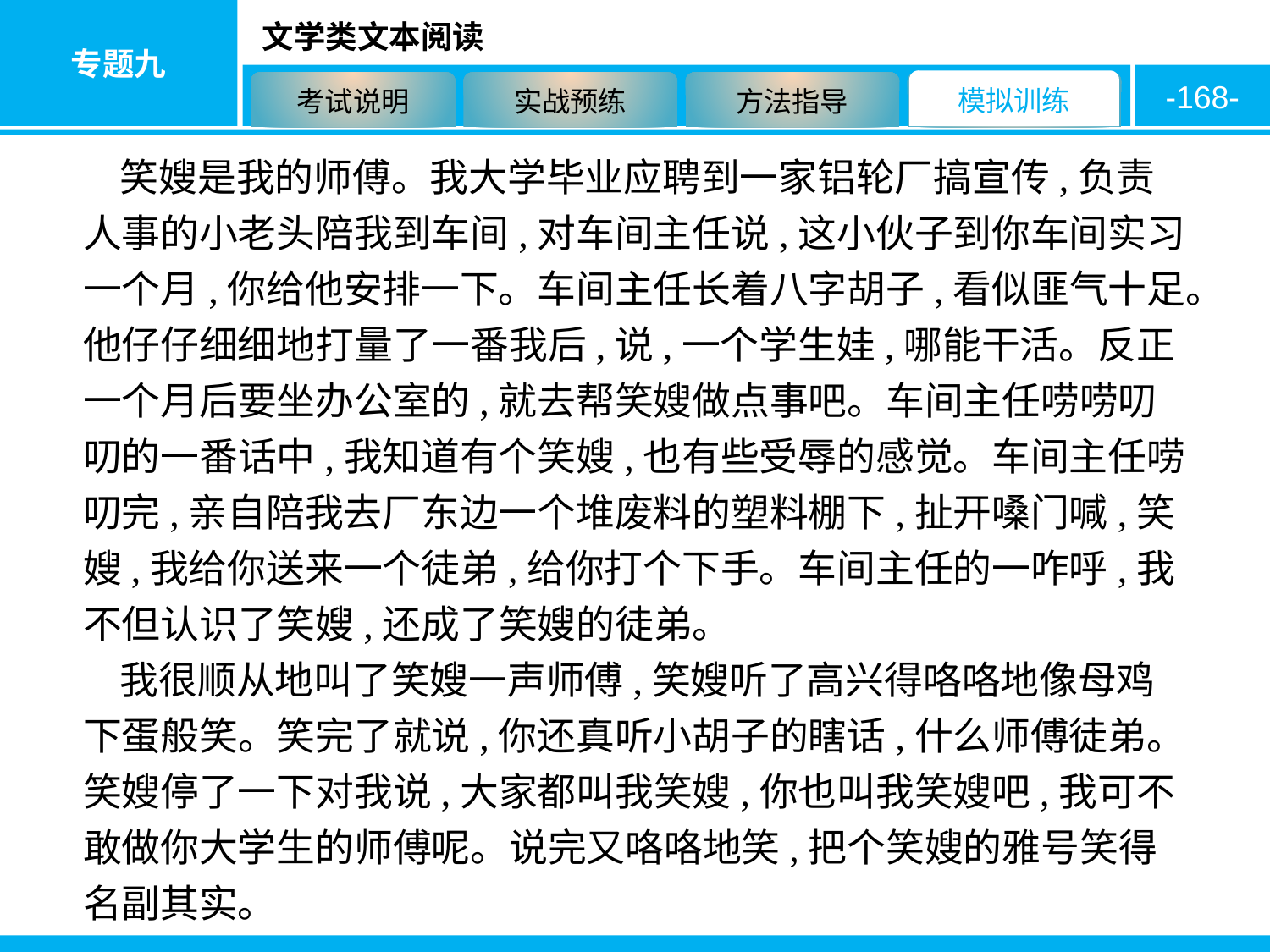

-168-
笑嫂是我的师傅。我大学毕业应聘到一家铝轮厂搞宣传,负责人事的小老头陪我到车间,对车间主任说,这小伙子到你车间实习一个月,你给他安排一下。车间主任长着八字胡子,看似匪气十足。他仔仔细细地打量了一番我后,说,一个学生娃,哪能干活。反正一个月后要坐办公室的,就去帮笑嫂做点事吧。车间主任唠唠叨叨的一番话中,我知道有个笑嫂,也有些受辱的感觉。车间主任唠叨完,亲自陪我去厂东边一个堆废料的塑料棚下,扯开嗓门喊,笑嫂,我给你送来一个徒弟,给你打个下手。车间主任的一咋呼,我不但认识了笑嫂,还成了笑嫂的徒弟。
我很顺从地叫了笑嫂一声师傅,笑嫂听了高兴得咯咯地像母鸡下蛋般笑。笑完了就说,你还真听小胡子的瞎话,什么师傅徒弟。笑嫂停了一下对我说,大家都叫我笑嫂,你也叫我笑嫂吧,我可不敢做你大学生的师傅呢。说完又咯咯地笑,把个笑嫂的雅号笑得名副其实。